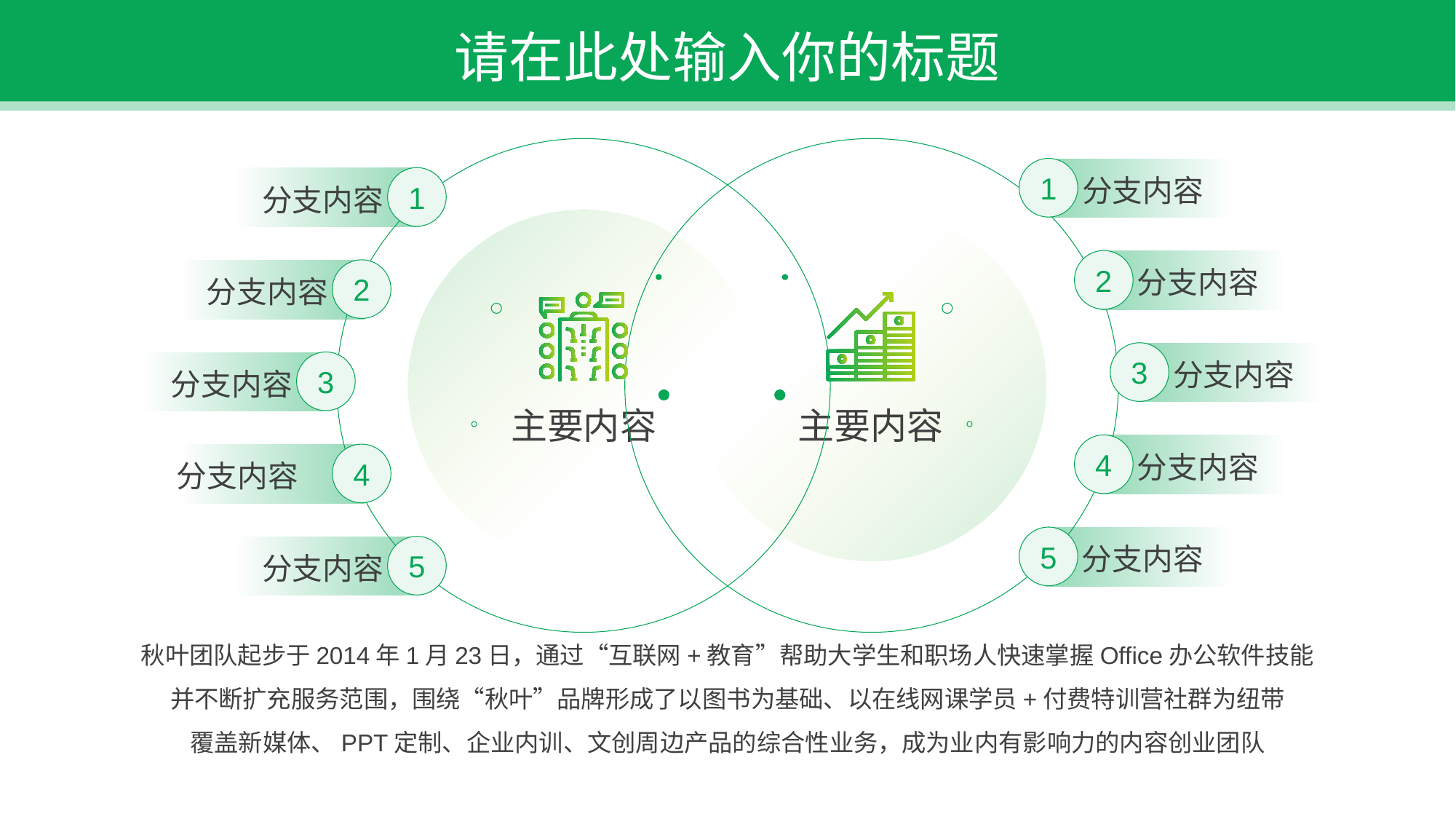

请在此处输入你的标题

1

分支内容
1

分支内容

2

分支内容
2

分支内容

3

分支内容
3

分支内容
主要内容
主要内容
4

分支内容
4

分支内容
5

分支内容
5

分支内容
秋叶团队起步于2014年1月23日，通过“互联网+教育”帮助大学生和职场人快速掌握Office办公软件技能
并不断扩充服务范围，围绕“秋叶”品牌形成了以图书为基础、以在线网课学员+付费特训营社群为纽带
覆盖新媒体、PPT定制、企业内训、文创周边产品的综合性业务，成为业内有影响力的内容创业团队